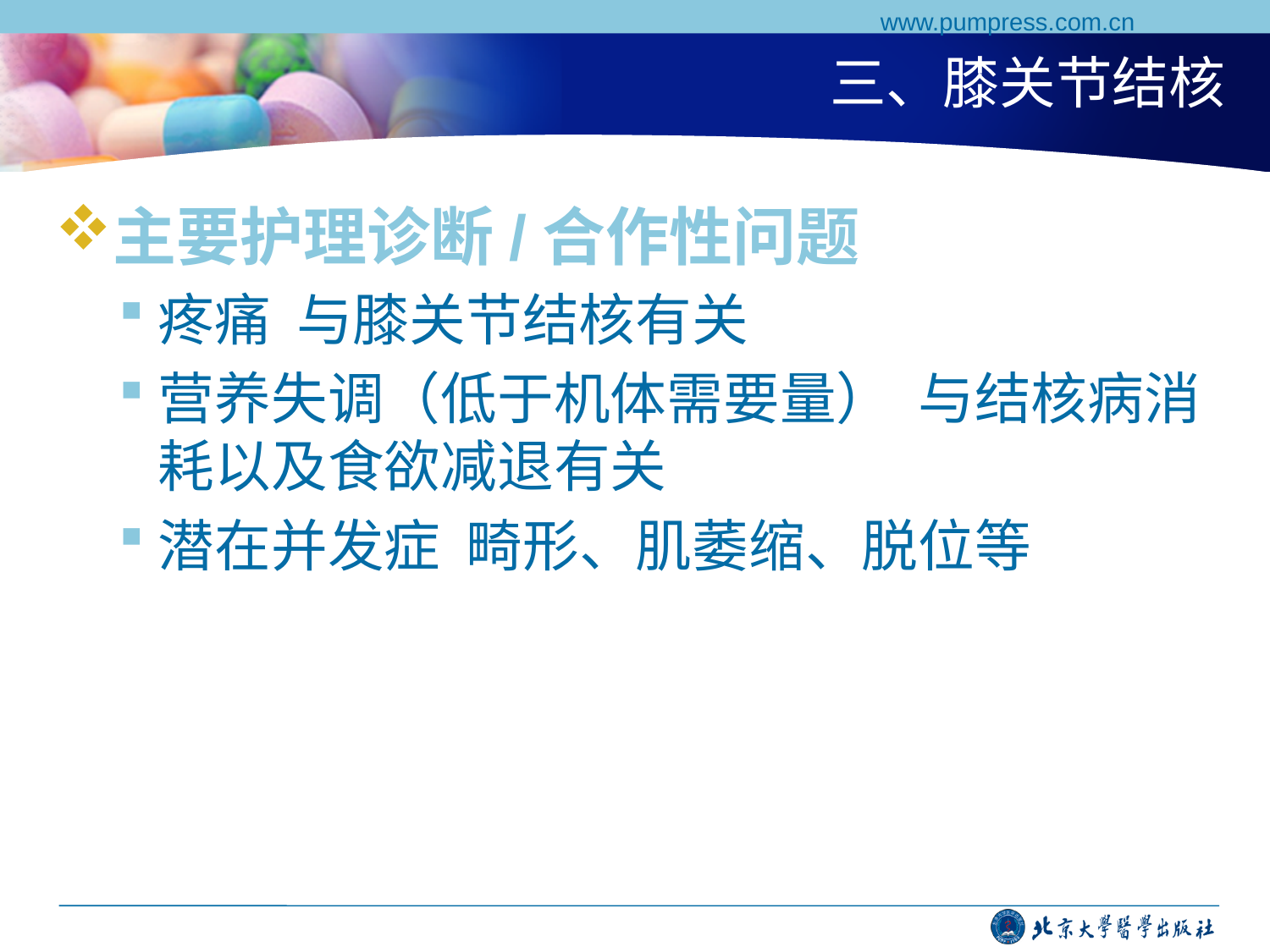

www.pumpress.com.cn
# 三、膝关节结核
主要护理诊断/合作性问题
疼痛  与膝关节结核有关
营养失调（低于机体需要量）  与结核病消耗以及食欲减退有关
潜在并发症  畸形、肌萎缩、脱位等